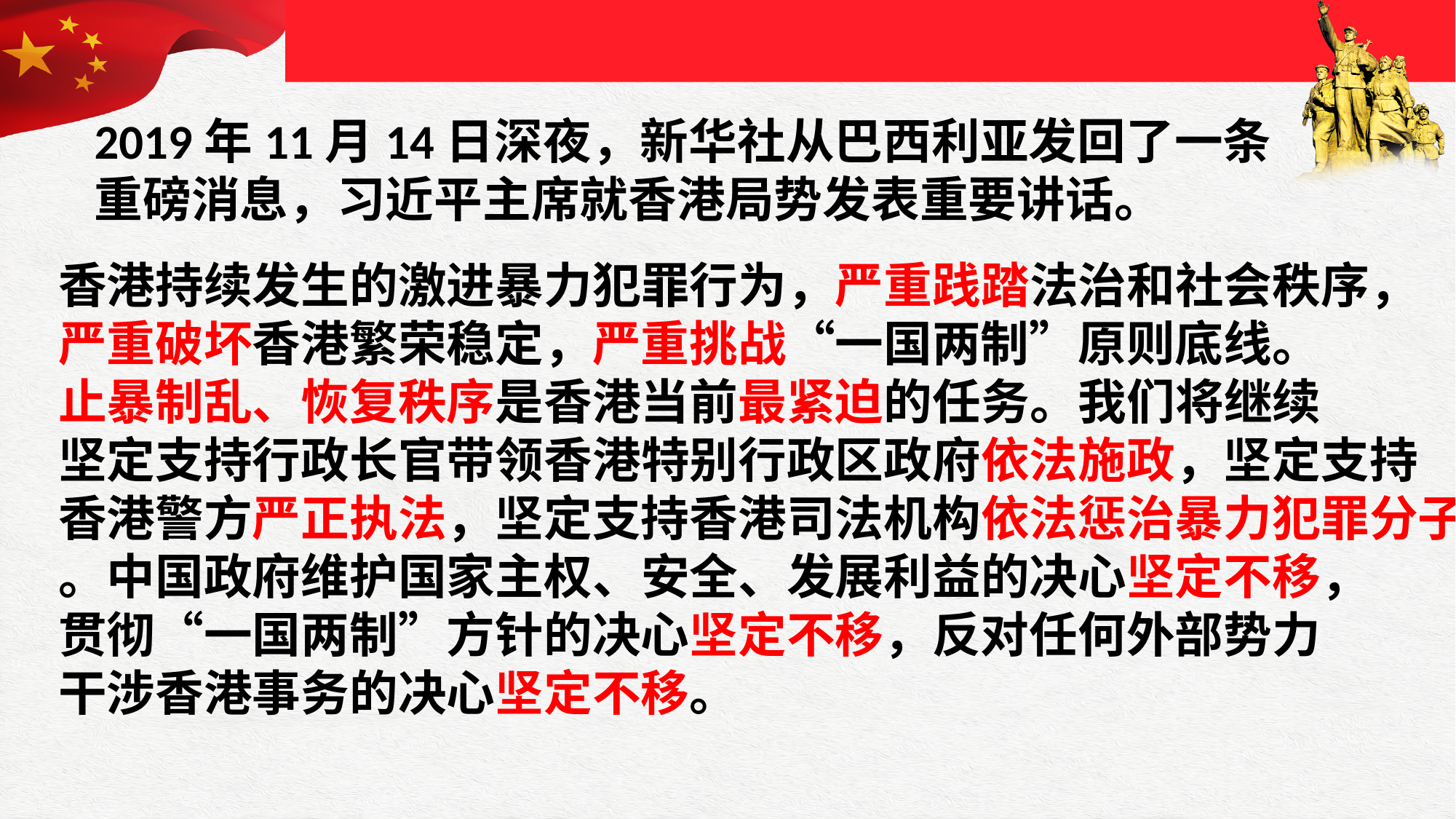

2019年11月14日深夜，新华社从巴西利亚发回了一条重磅消息，习近平主席就香港局势发表重要讲话。

香港持续发生的激进暴力犯罪行为，严重践踏法治和社会秩序，
严重破坏香港繁荣稳定，严重挑战“一国两制”原则底线。
止暴制乱、恢复秩序是香港当前最紧迫的任务。我们将继续
坚定支持行政长官带领香港特别行政区政府依法施政，坚定支持
香港警方严正执法，坚定支持香港司法机构依法惩治暴力犯罪分子
。中国政府维护国家主权、安全、发展利益的决心坚定不移，
贯彻“一国两制”方针的决心坚定不移，反对任何外部势力
干涉香港事务的决心坚定不移。